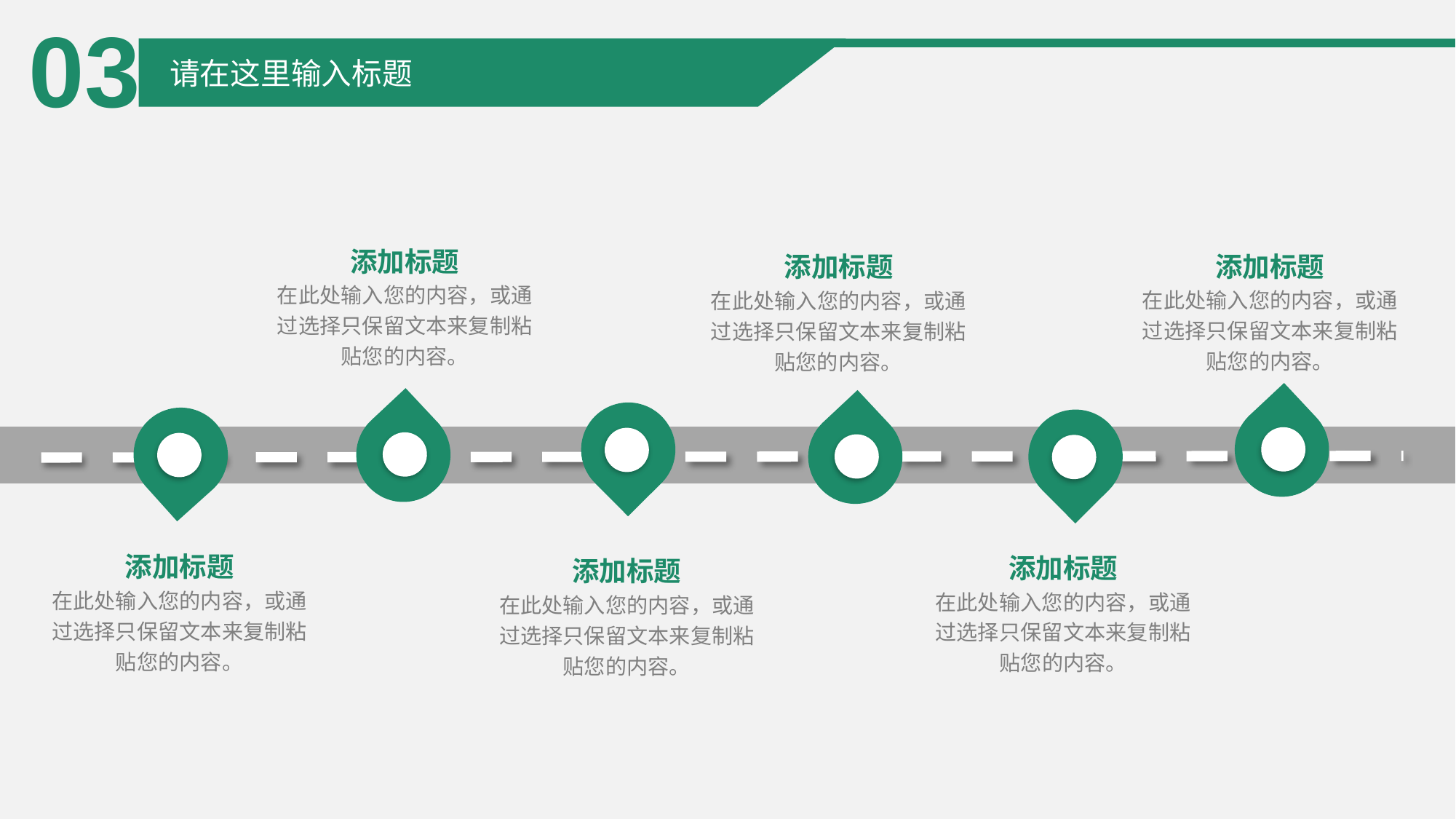

03
请在这里输入标题
添加标题
在此处输入您的内容，或通过选择只保留文本来复制粘贴您的内容。
添加标题
在此处输入您的内容，或通过选择只保留文本来复制粘贴您的内容。
添加标题
在此处输入您的内容，或通过选择只保留文本来复制粘贴您的内容。

添加标题
在此处输入您的内容，或通过选择只保留文本来复制粘贴您的内容。
添加标题
在此处输入您的内容，或通过选择只保留文本来复制粘贴您的内容。
添加标题
在此处输入您的内容，或通过选择只保留文本来复制粘贴您的内容。